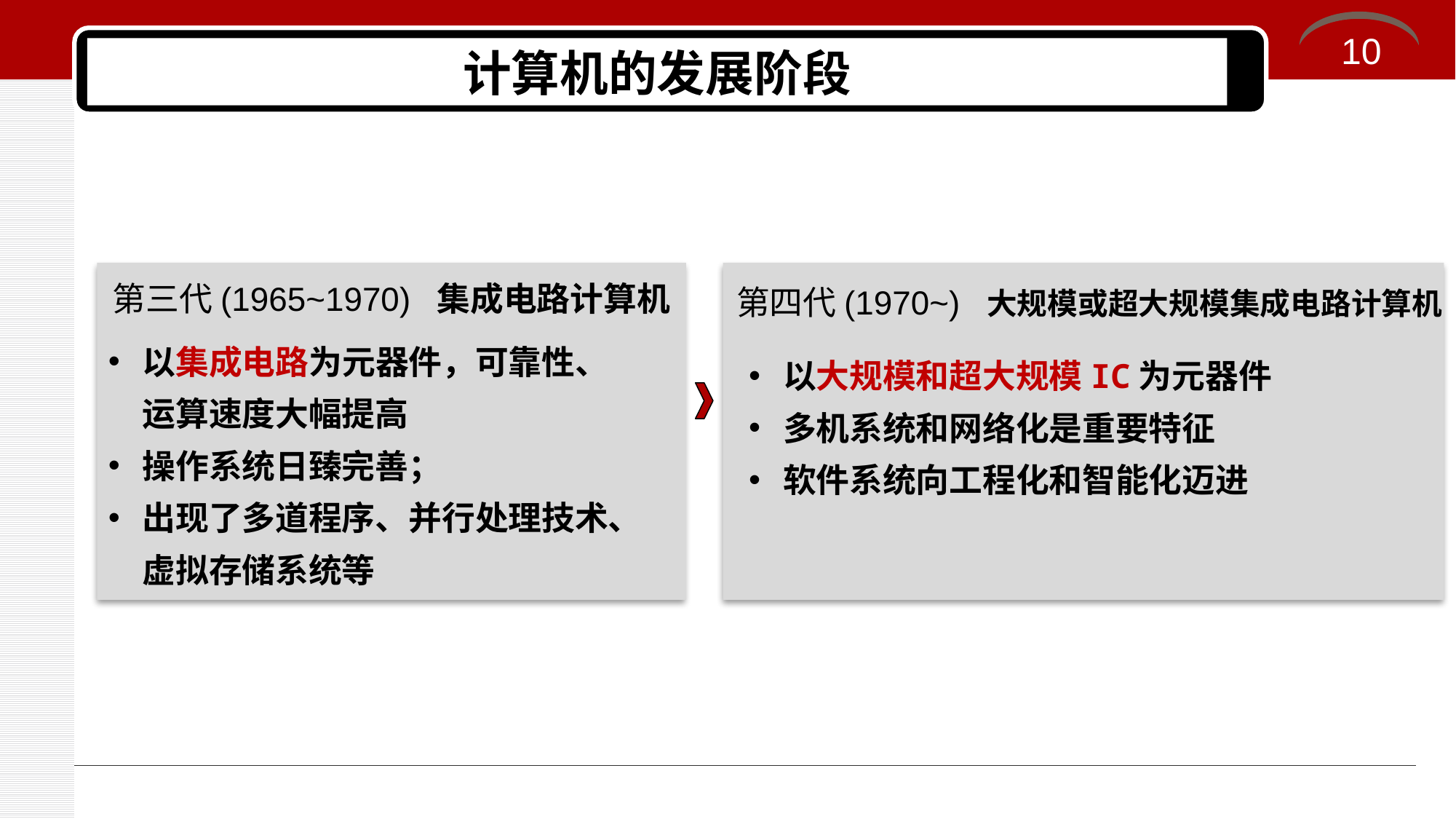

10
# 计算机的发展阶段

第三代(1965~1970)  集成电路计算机
第四代(1970~)  大规模或超大规模集成电路计算机
以集成电路为元器件，可靠性、运算速度大幅提高
操作系统日臻完善；
出现了多道程序、并行处理技术、虚拟存储系统等
以大规模和超大规模IC为元器件
多机系统和网络化是重要特征
软件系统向工程化和智能化迈进